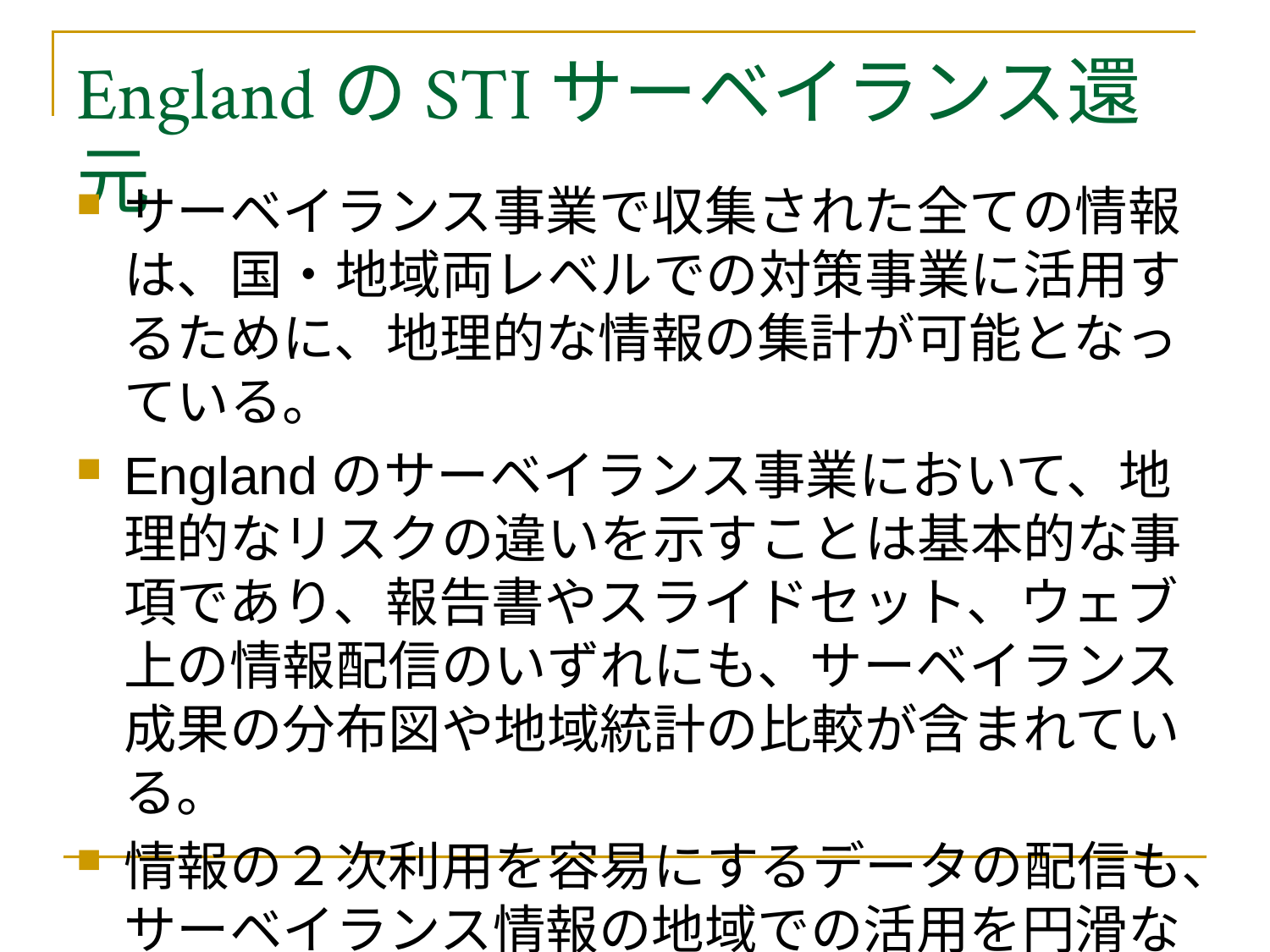

# EnglandのSTIサーベイランス還元
サーベイランス事業で収集された全ての情報は、国・地域両レベルでの対策事業に活用するために、地理的な情報の集計が可能となっている。
Englandのサーベイランス事業において、地理的なリスクの違いを示すことは基本的な事項であり、報告書やスライドセット、ウェブ上の情報配信のいずれにも、サーベイランス成果の分布図や地域統計の比較が含まれている。
情報の２次利用を容易にするデータの配信も、サーベイランス情報の地域での活用を円滑なものとする。